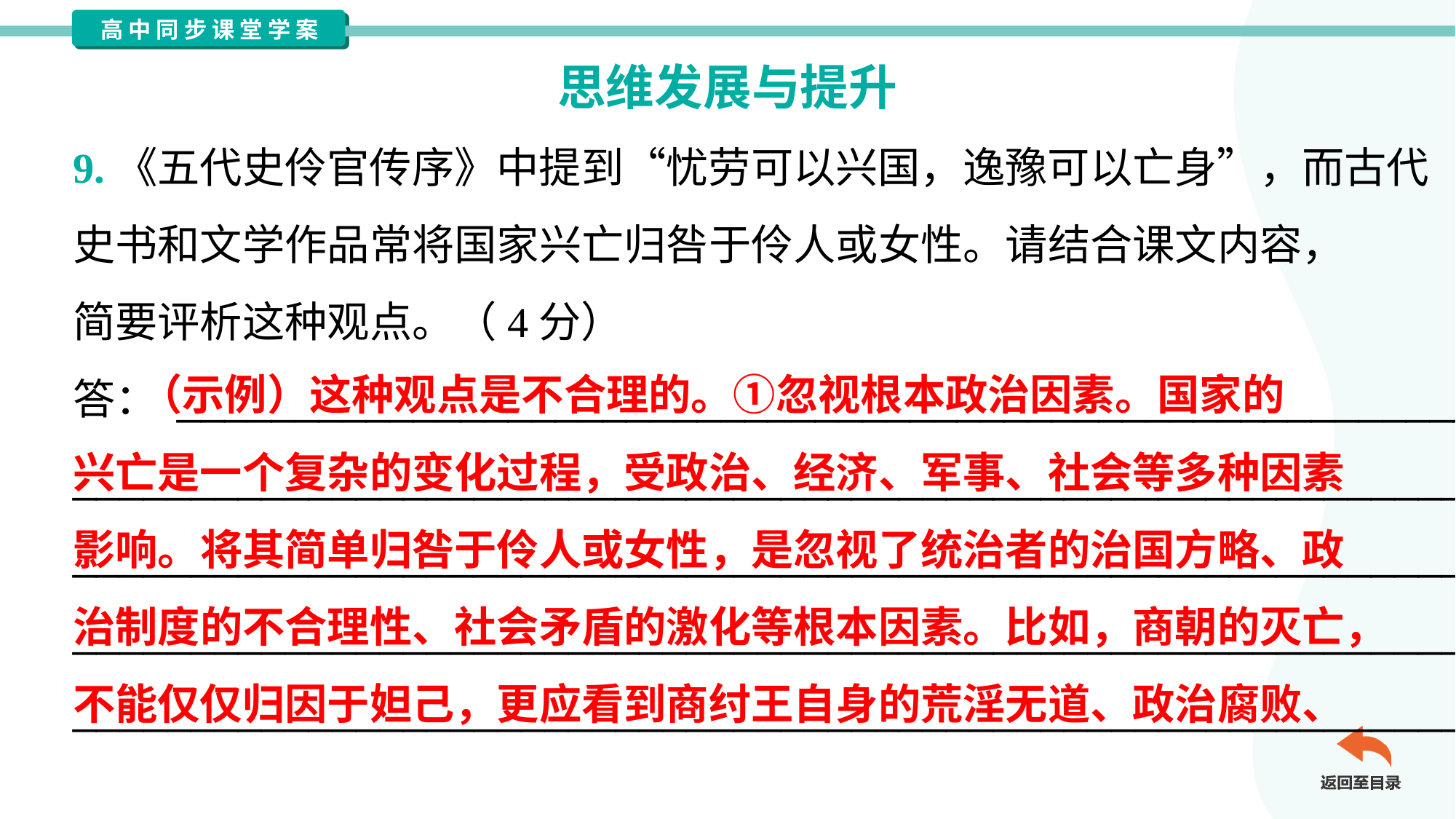

思维发展与提升
9.《五代史伶官传序》中提到“忧劳可以兴国，逸豫可以亡身”，而古代
史书和文学作品常将国家兴亡归咎于伶人或女性。请结合课文内容，
简要评析这种观点。（4分）
答： ________________________________________________________
_____________________________________________________________
_____________________________________________________________
_____________________________________________________________
_____________________________________________________________
      （示例）这种观点是不合理的。①忽视根本政治因素。国家的
兴亡是一个复杂的变化过程，受政治、经济、军事、社会等多种因素
影响。将其简单归咎于伶人或女性，是忽视了统治者的治国方略、政
治制度的不合理性、社会矛盾的激化等根本因素。比如，商朝的灭亡，
不能仅仅归因于妲己，更应看到商纣王自身的荒淫无道、政治腐败、